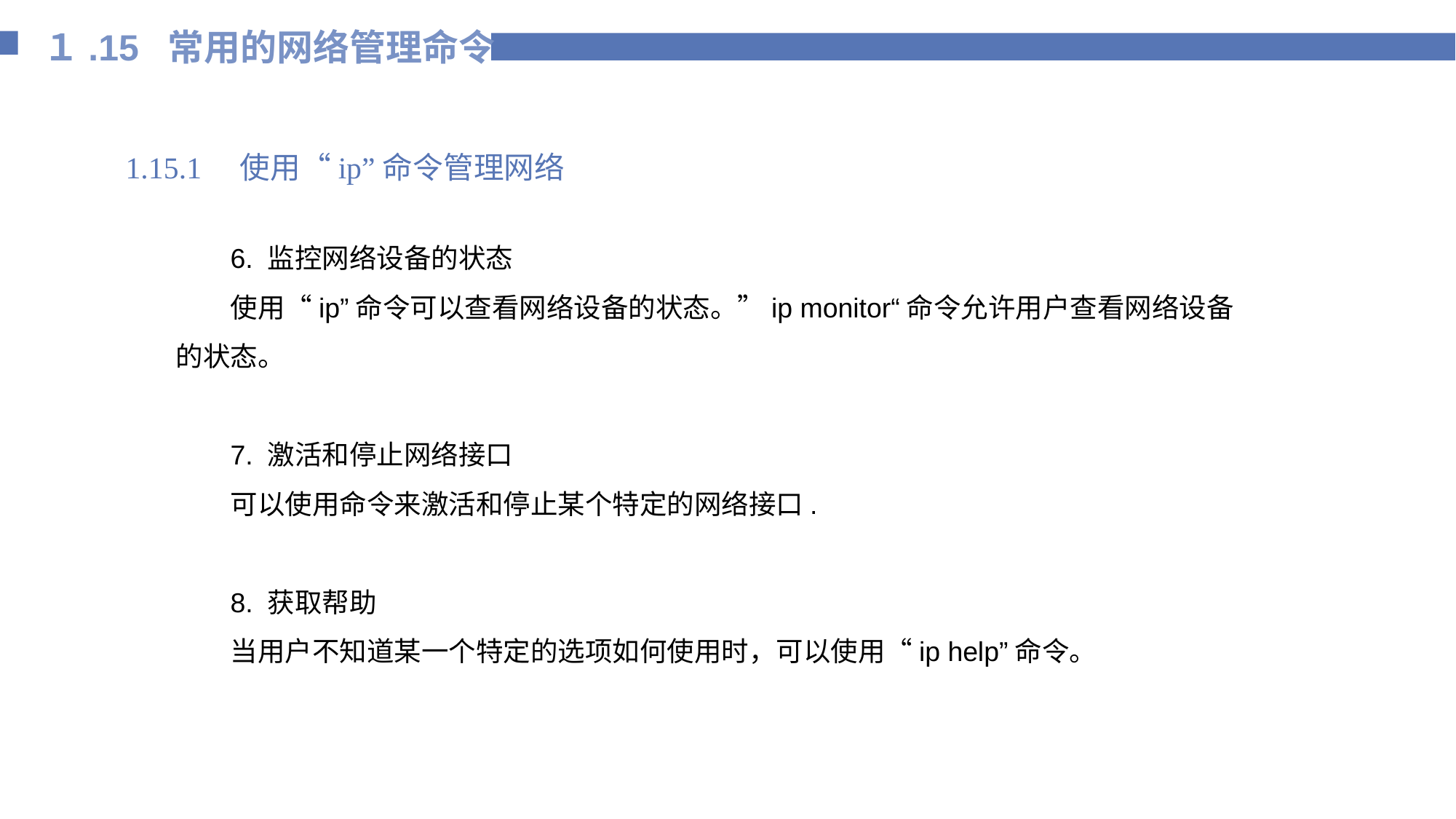

１.15  常用的网络管理命令

1.15.1    使用“ip”命令管理网络
6. 监控网络设备的状态
使用“ip”命令可以查看网络设备的状态。”ip monitor“命令允许用户查看网络设备的状态。

7. 激活和停止网络接口
可以使用命令来激活和停止某个特定的网络接口.

8. 获取帮助
当用户不知道某一个特定的选项如何使用时，可以使用“ip help”命令。